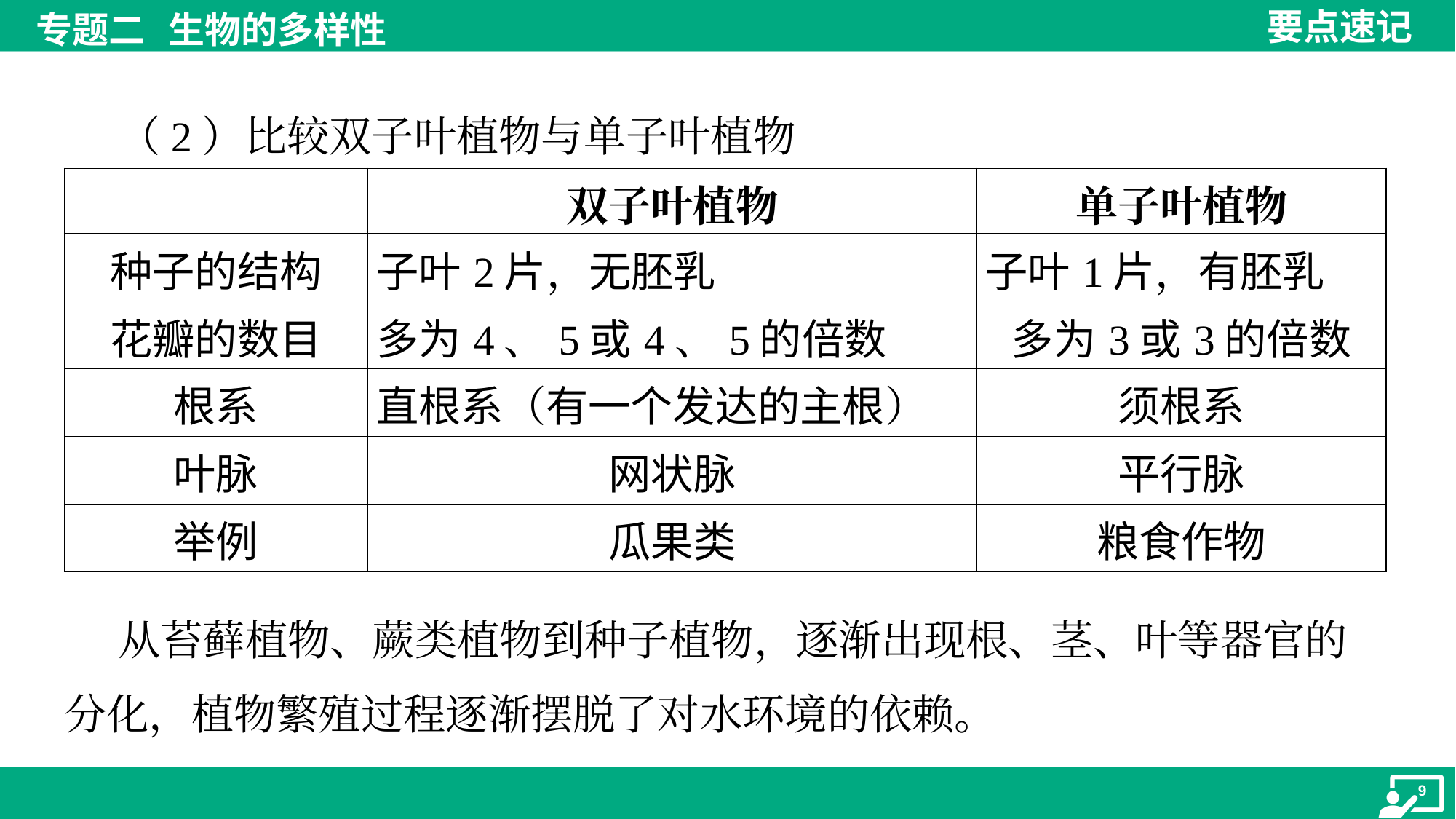

（2）比较双子叶植物与单子叶植物
|  | 双子叶植物 | 单子叶植物 |
| --- | --- | --- |
| 种子的结构 | 子叶2片，无胚乳 | 子叶1片，有胚乳 |
| 花瓣的数目 | 多为4、5或4、5的倍数 | 多为3或3的倍数 |
| 根系 | 直根系（有一个发达的主根） | 须根系 |
| 叶脉 | 网状脉 | 平行脉 |
| 举例 | 瓜果类 | 粮食作物 |
    从苔藓植物、蕨类植物到种子植物，逐渐出现根、茎、叶等器官的
分化，植物繁殖过程逐渐摆脱了对水环境的依赖。